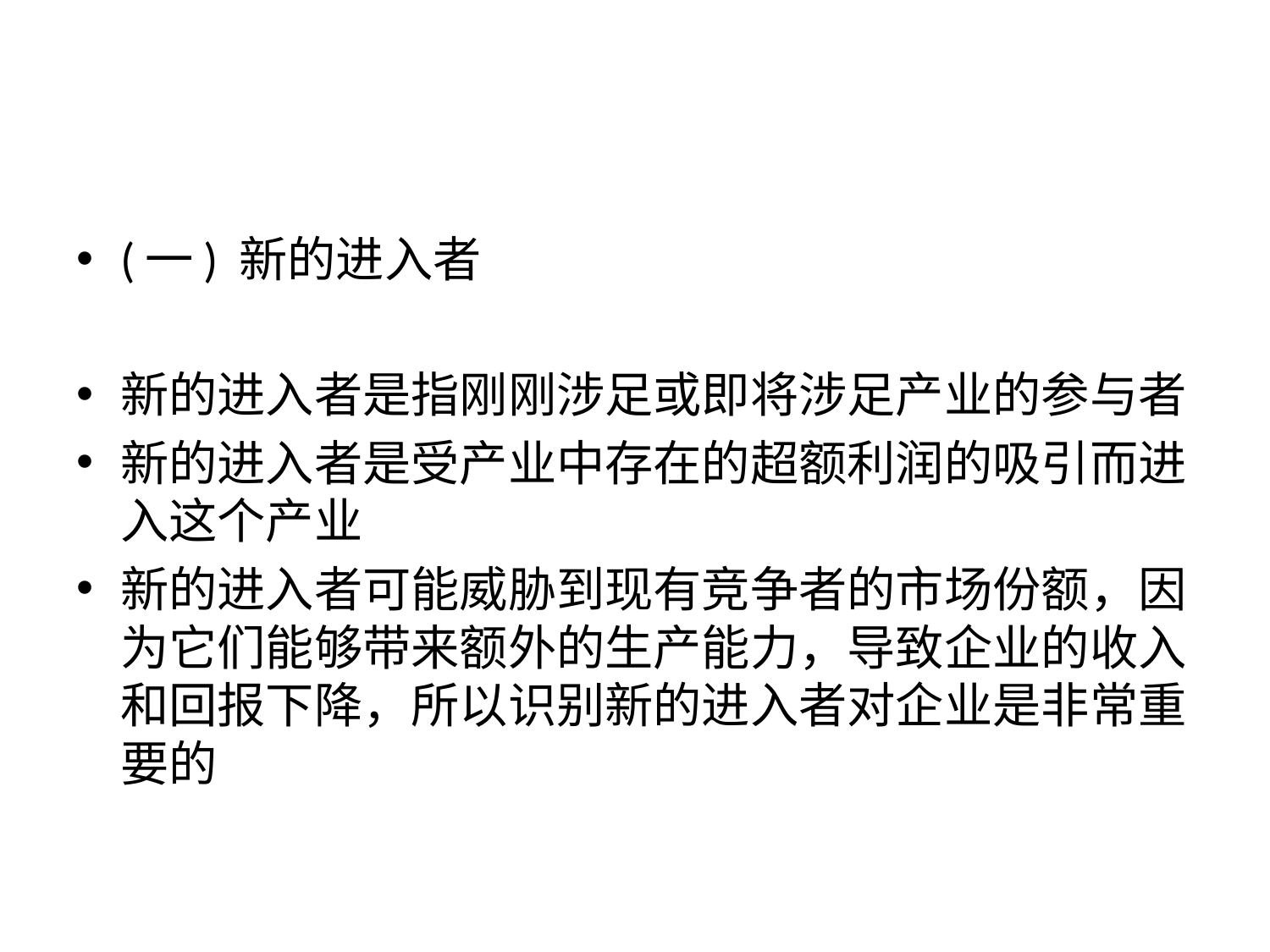

#
(一) 新的进入者

新的进入者是指刚刚涉足或即将涉足产业的参与者
新的进入者是受产业中存在的超额利润的吸引而进入这个产业
新的进入者可能威胁到现有竞争者的市场份额，因为它们能够带来额外的生产能力，导致企业的收入和回报下降，所以识别新的进入者对企业是非常重要的